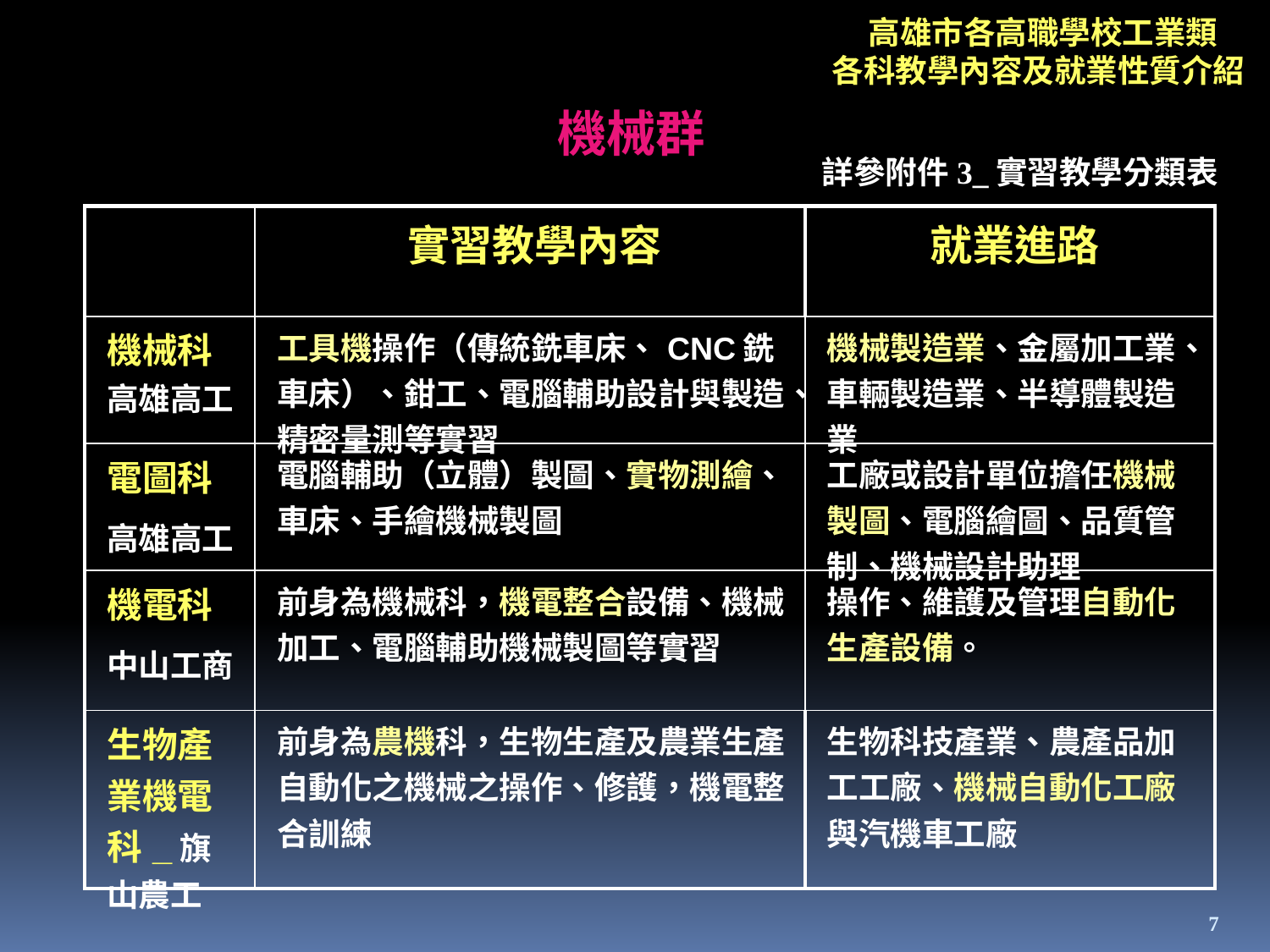

高雄市各高職學校工業類
各科教學內容及就業性質介紹
機械群
詳參附件3_實習教學分類表
|  | 實習教學內容 | 就業進路 |
| --- | --- | --- |
| 機械科高雄高工 | 工具機操作（傳統銑車床、CNC銑車床）、鉗工、電腦輔助設計與製造、精密量測等實習 | 機械製造業、金屬加工業、車輛製造業、半導體製造業 |
| 電圖科 高雄高工 | 電腦輔助（立體）製圖、實物測繪、車床、手繪機械製圖 | 工廠或設計單位擔任機械製圖、電腦繪圖、品質管制、機械設計助理 |
| 機電科 中山工商 | 前身為機械科，機電整合設備、機械加工、電腦輔助機械製圖等實習 | 操作、維護及管理自動化生產設備。 |
| 生物產業機電科\_旗山農工 | 前身為農機科，生物生產及農業生產自動化之機械之操作、修護，機電整合訓練 | 生物科技產業、農產品加工工廠、機械自動化工廠與汽機車工廠 |
7